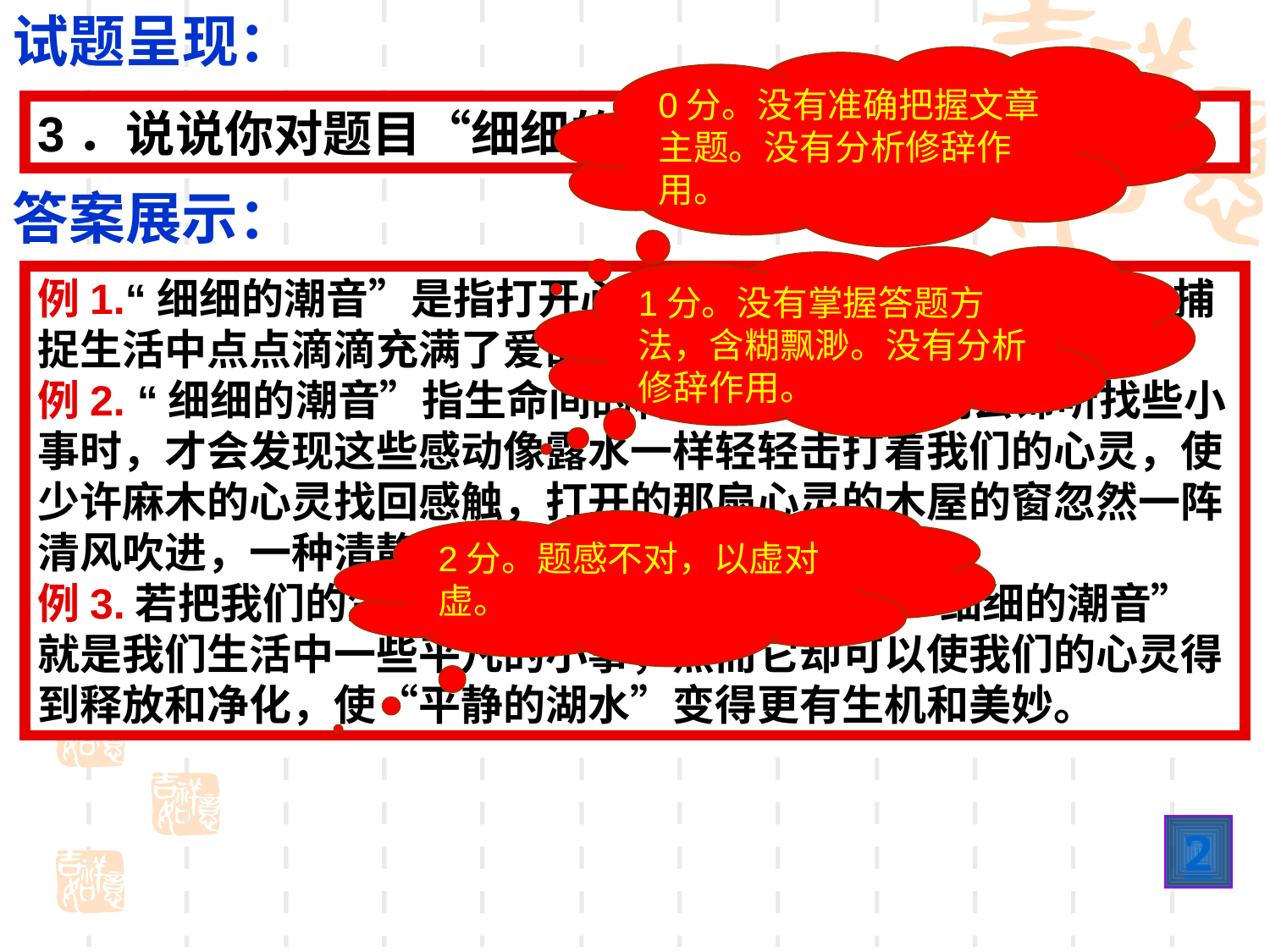

试题呈现：
0分。没有准确把握文章主题。没有分析修辞作用。
3．说说你对题目“细细的潮音”的理解。（3分）
答案展示：
1分。没有掌握答题方法，含糊飘渺。没有分析修辞作用。
例1.“细细的潮音”是指打开心灵的门窗，用充满爱的目光去捕捉生活中点点滴滴充满了爱的镜头。
例2. “细细的潮音”指生命间的种种小事，当我们去谛听找些小事时，才会发现这些感动像露水一样轻轻击打着我们的心灵，使少许麻木的心灵找回感触，打开的那扇心灵的木屋的窗忽然一阵清风吹进，一种清静的感觉像香水一样挥发出来。
例3.若把我们的生活比作“平静的湖水”，则“细细的潮音”就是我们生活中一些平凡的小事，然而它却可以使我们的心灵得到释放和净化，使“平静的湖水”变得更有生机和美妙。
2分。题感不对，以虚对虚。
2